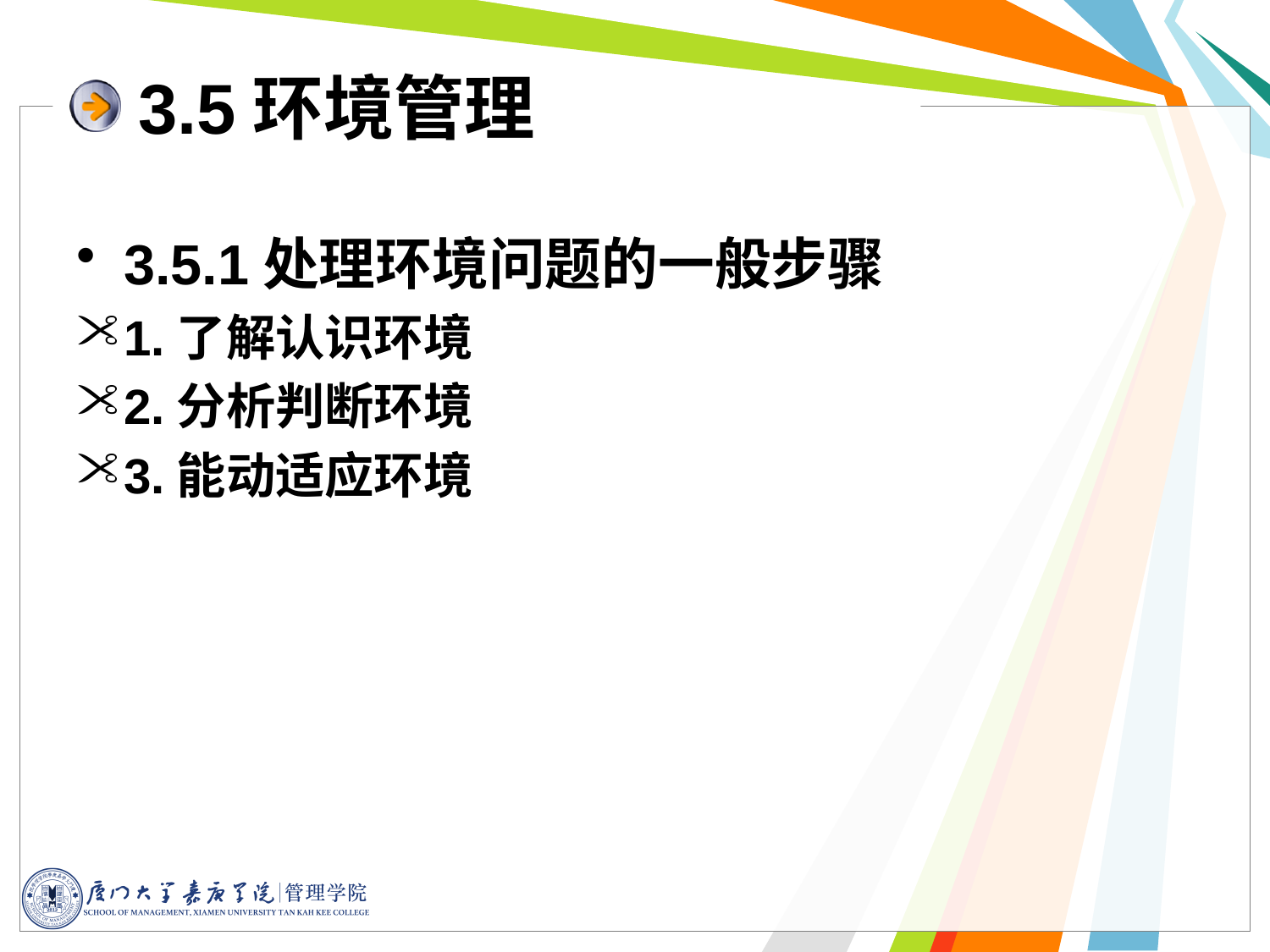

# 3.5环境管理
3.5.1处理环境问题的一般步骤
1.了解认识环境
2.分析判断环境
3.能动适应环境